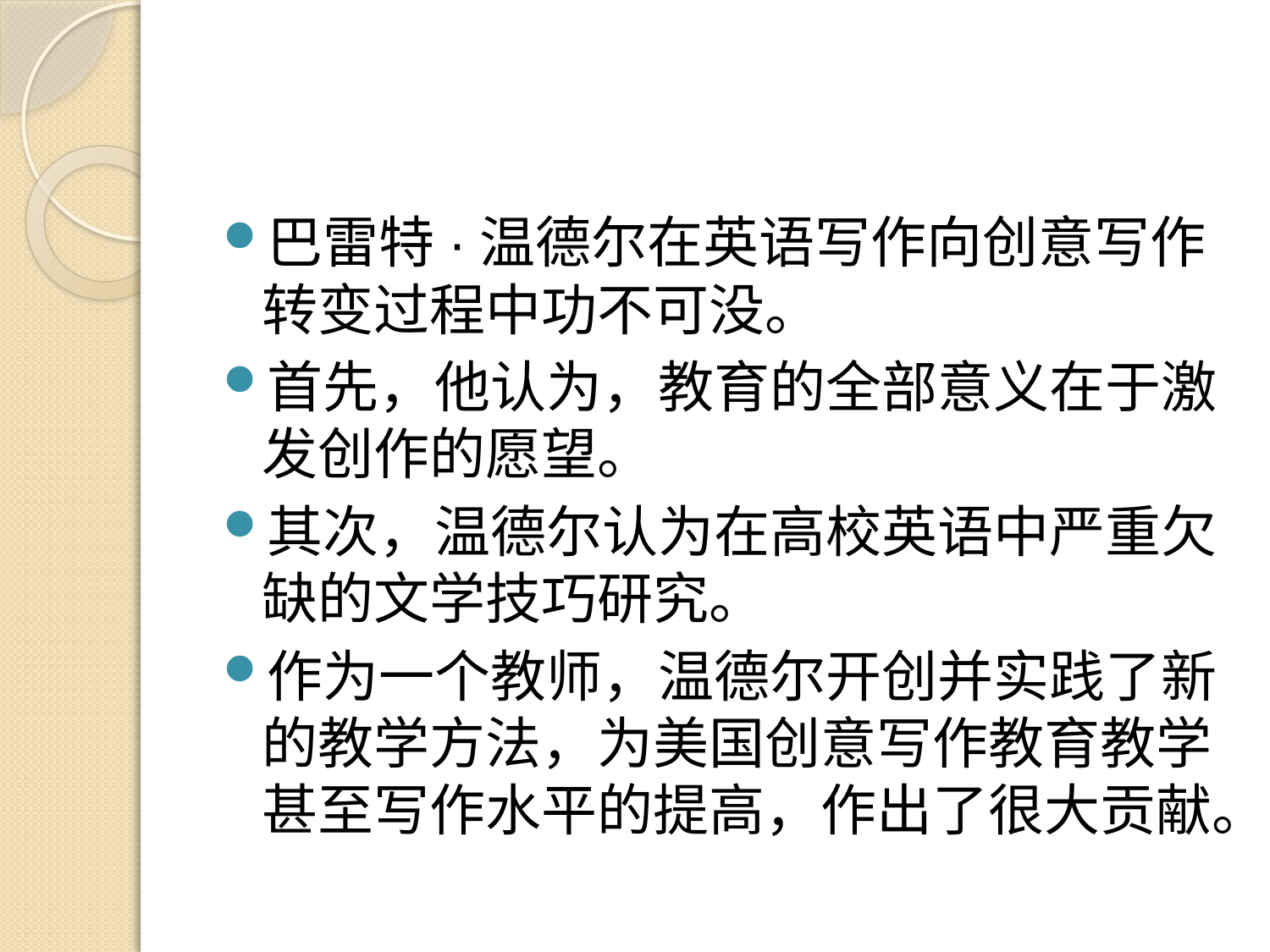

#
巴雷特·温德尔在英语写作向创意写作转变过程中功不可没。
首先，他认为，教育的全部意义在于激发创作的愿望。
其次，温德尔认为在高校英语中严重欠缺的文学技巧研究。
作为一个教师，温德尔开创并实践了新的教学方法，为美国创意写作教育教学甚至写作水平的提高，作出了很大贡献。